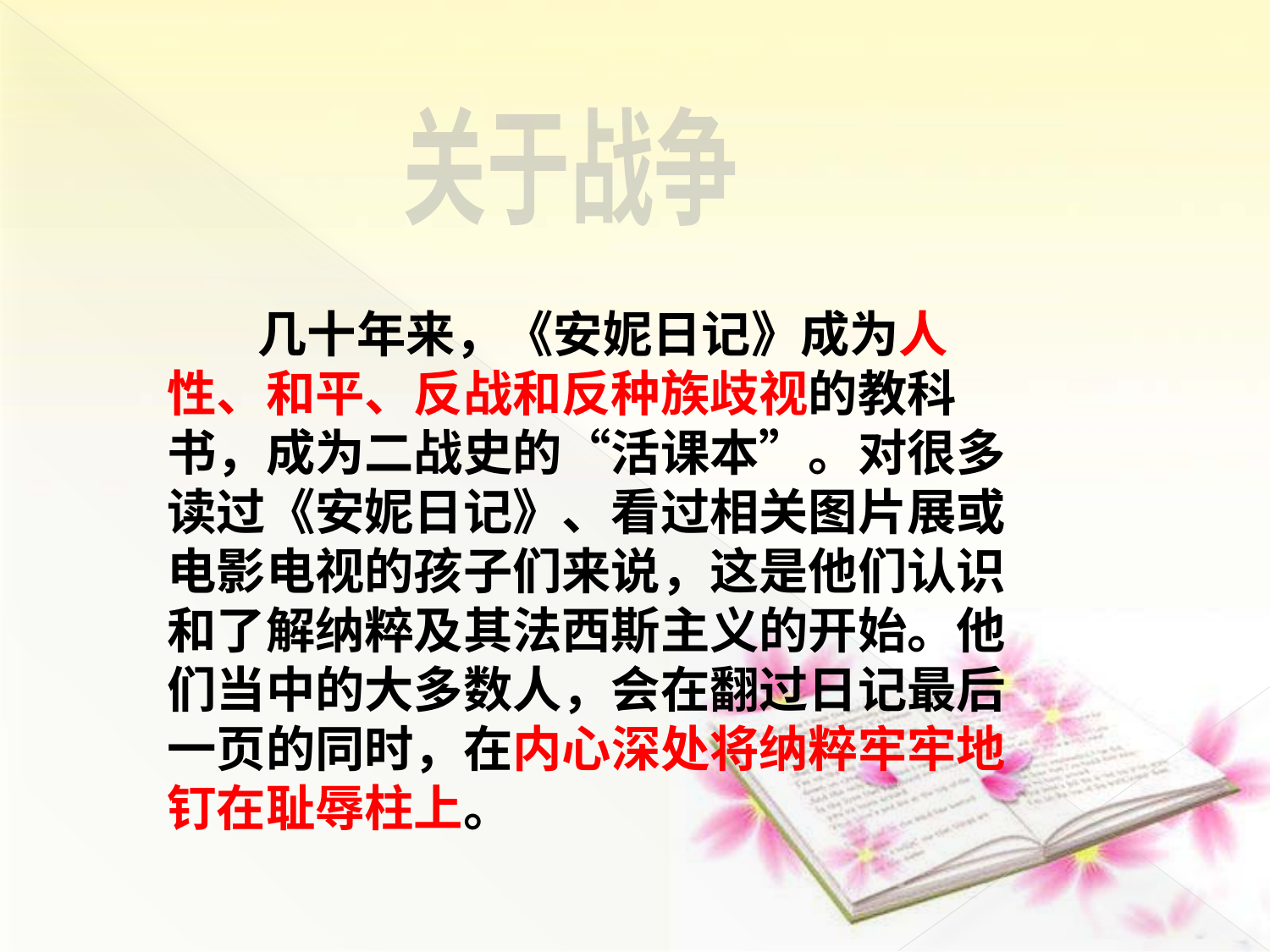

关于战争
       几十年来，《安妮日记》成为人性、和平、反战和反种族歧视的教科书，成为二战史的“活课本”。对很多读过《安妮日记》、看过相关图片展或电影电视的孩子们来说，这是他们认识和了解纳粹及其法西斯主义的开始。他们当中的大多数人，会在翻过日记最后一页的同时，在内心深处将纳粹牢牢地钉在耻辱柱上。